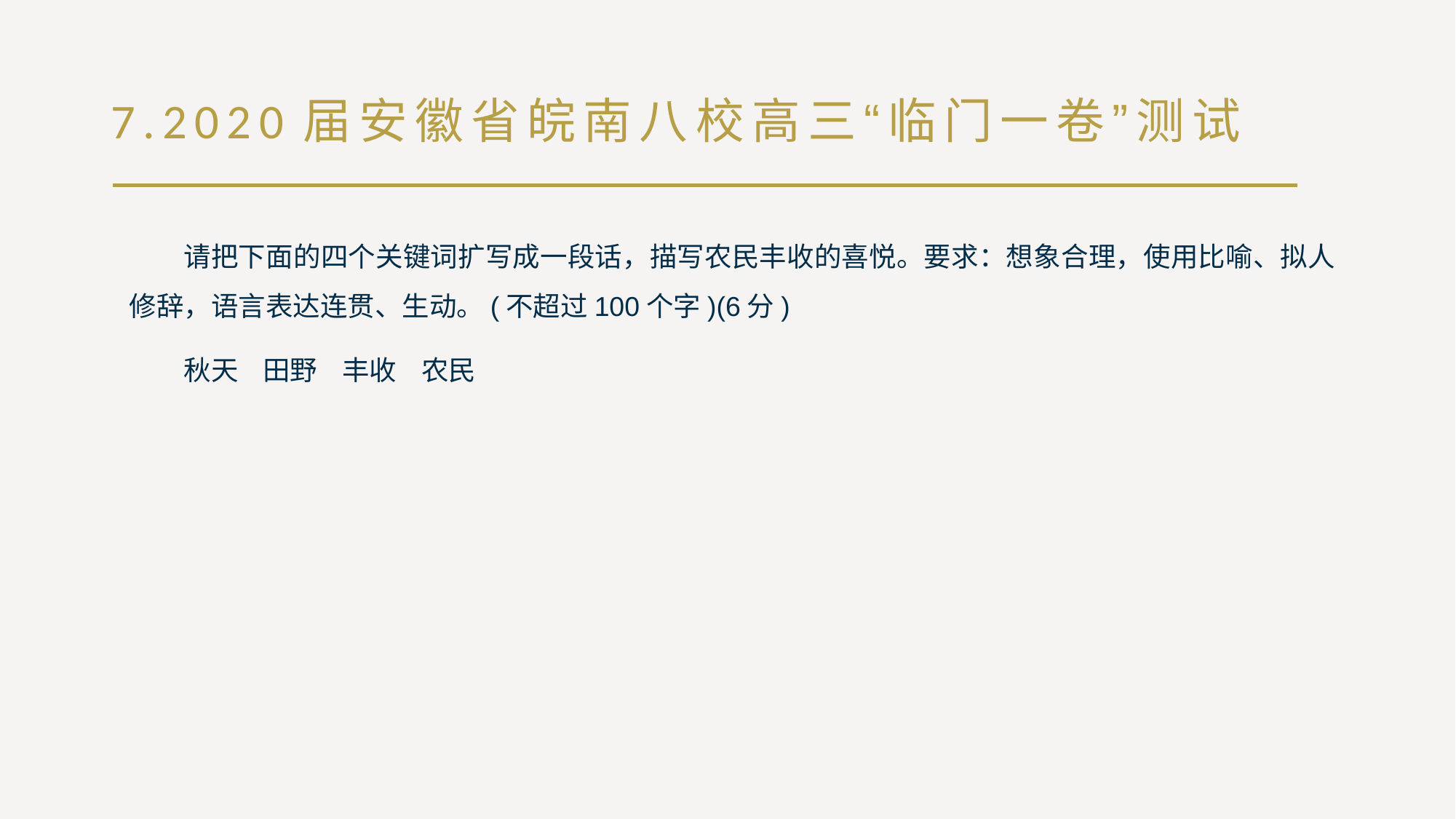

# 7.2020届安徽省皖南八校高三“临门一卷”测试
请把下面的四个关键词扩写成一段话，描写农民丰收的喜悦。要求：想象合理，使用比喻、拟人修辞，语言表达连贯、生动。(不超过100个字)(6分)
秋天    田野    丰收    农民